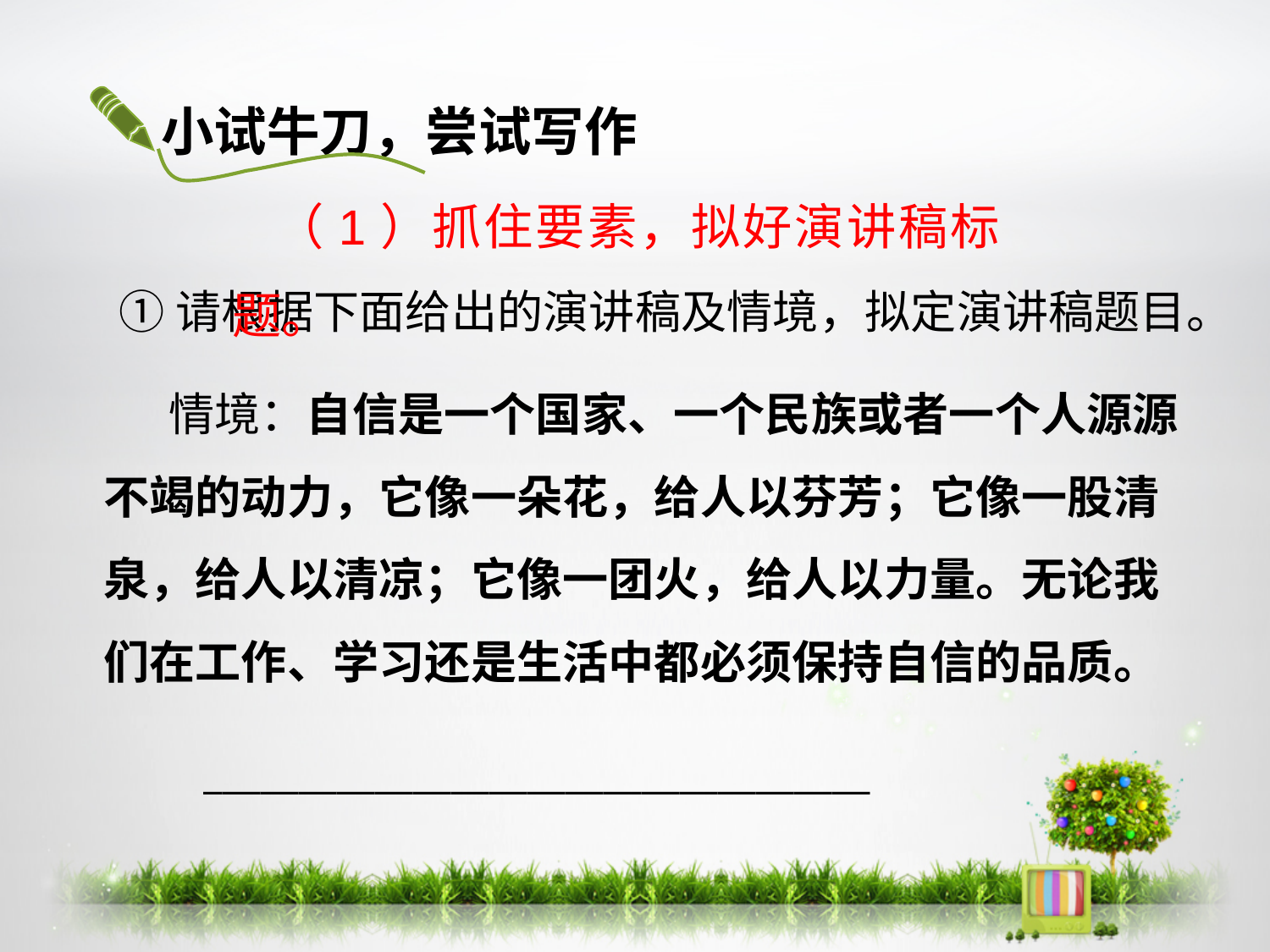

# 小试牛刀，尝试写作

（1）抓住要素，拟好演讲稿标题。
①请根据下面给出的演讲稿及情境，拟定演讲稿题目。
情境：自信是一个国家、一个民族或者一个人源源不竭的动力，它像一朵花，给人以芬芳；它像一股清泉，给人以清凉；它像一团火，给人以力量。无论我们在工作、学习还是生活中都必须保持自信的品质。
___________________________________